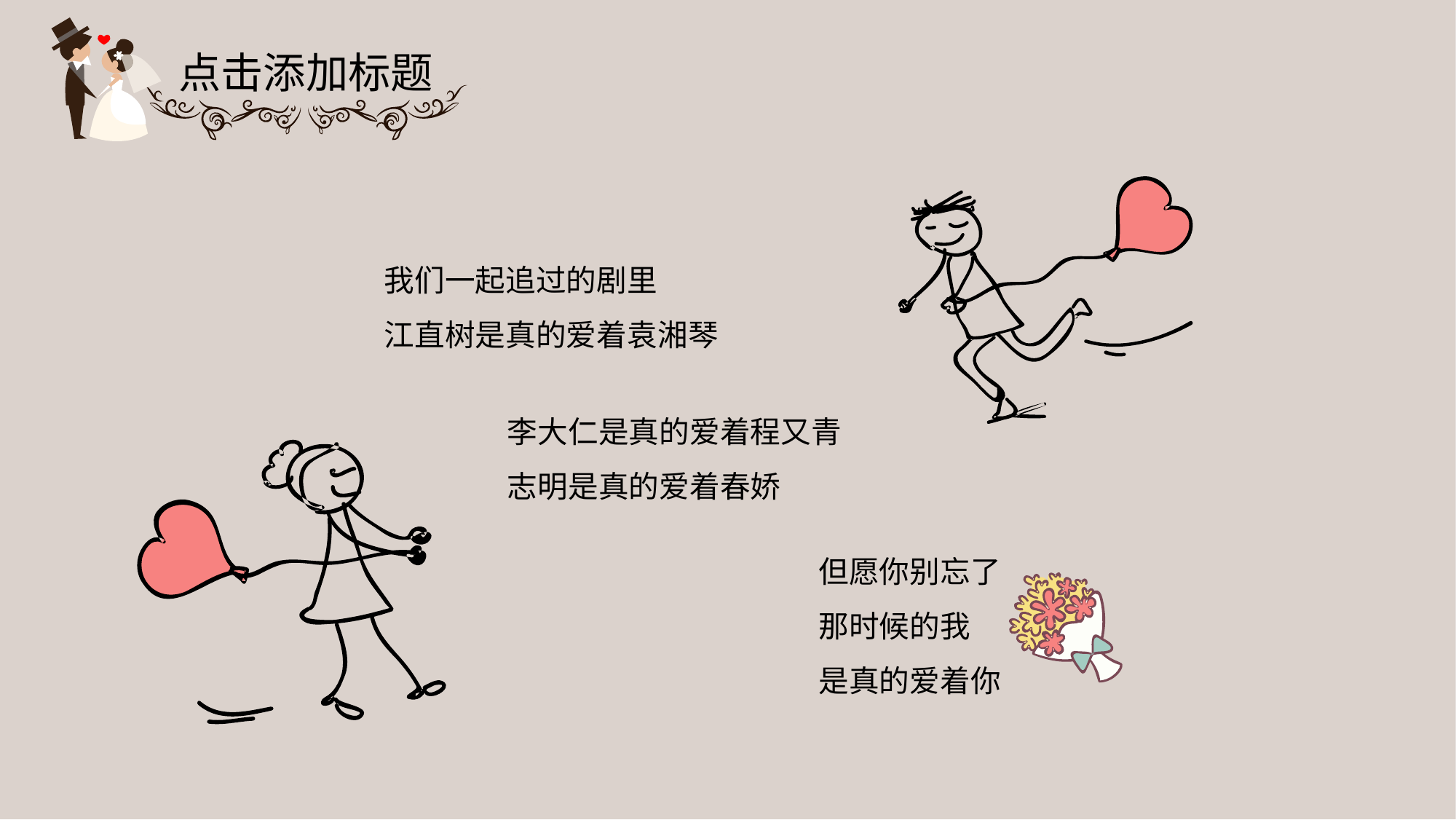

点击添加标题

我们一起追过的剧里
江直树是真的爱着袁湘琴
李大仁是真的爱着程又青
志明是真的爱着春娇

但愿你别忘了
那时候的我
是真的爱着你